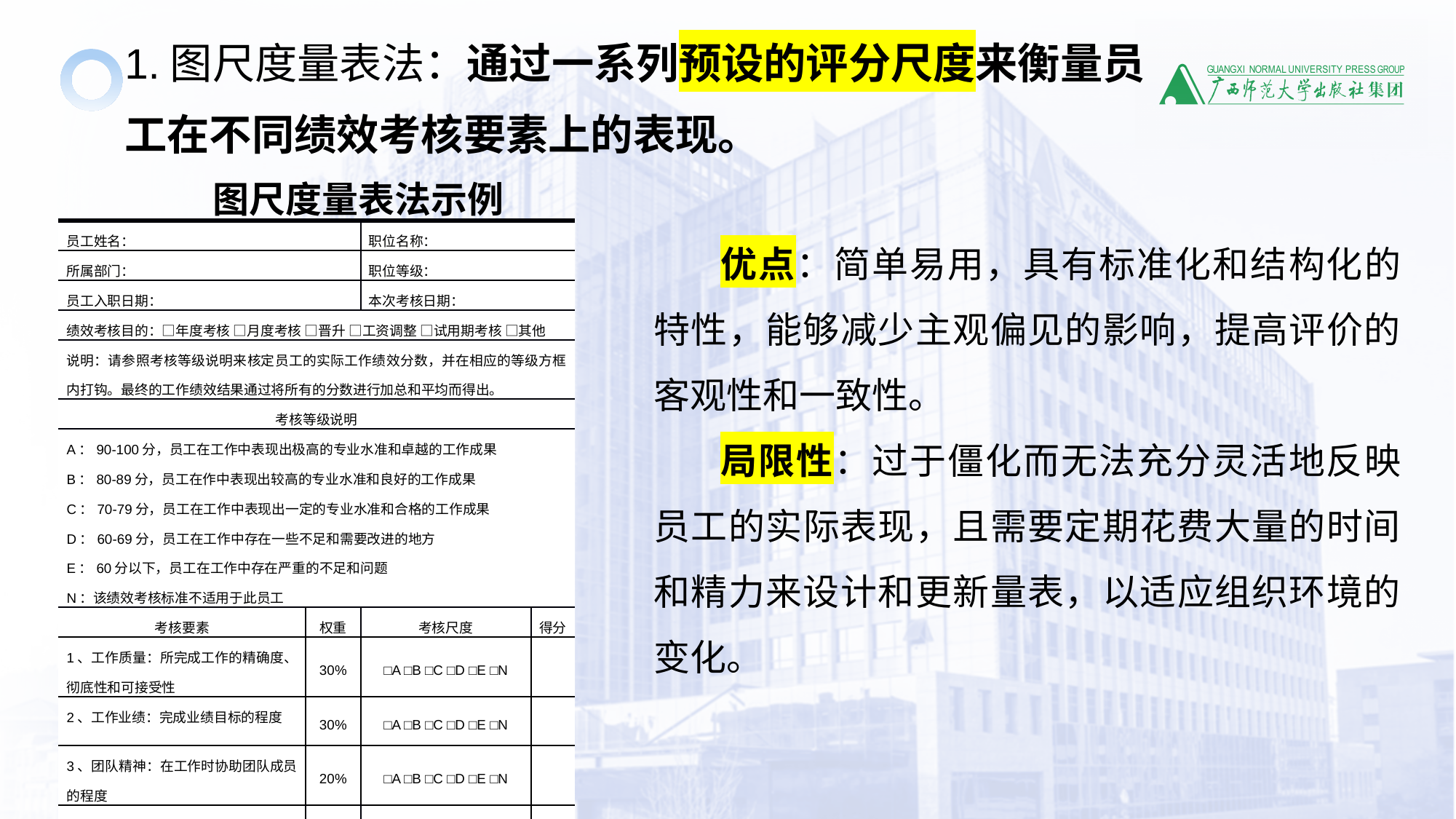

1.图尺度量表法：通过一系列预设的评分尺度来衡量员工在不同绩效考核要素上的表现。

图尺度量表法示例
优点：简单易用，具有标准化和结构化的特性，能够减少主观偏见的影响，提高评价的客观性和一致性。
局限性：过于僵化而无法充分灵活地反映员工的实际表现，且需要定期花费大量的时间和精力来设计和更新量表，以适应组织环境的变化。
| 员工姓名： |  |  |  | 职位名称： |  |  |
| --- | --- | --- | --- | --- | --- | --- |
| 所属部门： |  |  |  | 职位等级： |  |  |
| 员工入职日期： |  |  |  | 本次考核日期： |  |  |
| 绩效考核目的：□年度考核 □月度考核 □晋升 □工资调整 □试用期考核 □其他 |  |  |  |  |  |  |
| 说明：请参照考核等级说明来核定员工的实际工作绩效分数，并在相应的等级方框内打钩。最终的工作绩效结果通过将所有的分数进行加总和平均而得出。 |  |  |  |  |  |  |
| 考核等级说明 |  |  |  |  |  |  |
| A：90-100分，员工在工作中表现出极高的专业水准和卓越的工作成果 B：80-89分，员工在作中表现出较高的专业水准和良好的工作成果 C：70-79分，员工在工作中表现出一定的专业水准和合格的工作成果 D：60-69分，员工在工作中存在一些不足和需要改进的地方 E：60分以下，员工在工作中存在严重的不足和问题 N：该绩效考核标准不适用于此员工 |  |  |  |  |  |  |
| 考核要素 |  | 权重 |  | 考核尺度 |  | 得分 |
| 1、工作质量：所完成工作的精确度、彻底性和可接受性 |  | 30% |  | □A □B □C □D □E □N |  |  |
| 2、工作业绩：完成业绩目标的程度 |  | 30% |  | □A □B □C □D □E □N |  |  |
| 3、团队精神：在工作时协助团队成员的程度 |  | 20% |  | □A □B □C □D □E □N |  |  |
| 4、计划能力：有效设计需要完成工作的情况 |  | 20% |  | □A □B □C □D □E □N |  |  |
| 总分： |  |  |  |  |  |  |
| 考核员签名： |  |  | 审核员签名： |  |  |  |